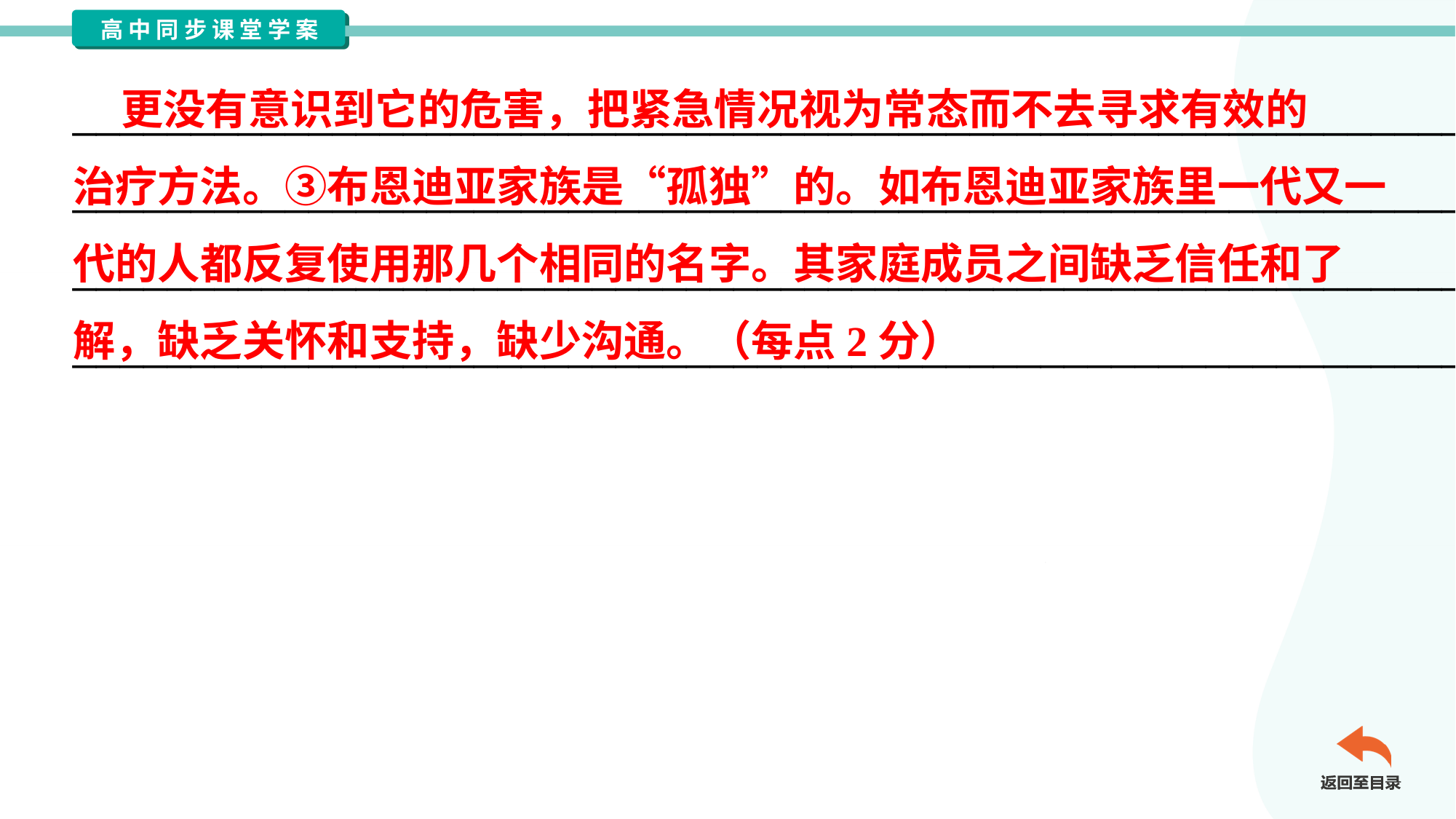

更没有意识到它的危害，把紧急情况视为常态而不去寻求有效的
治疗方法。③布恩迪亚家族是“孤独”的。如布恩迪亚家族里一代又一
代的人都反复使用那几个相同的名字。其家庭成员之间缺乏信任和了
解，缺乏关怀和支持，缺少沟通。（每点2分）
_____________________________________________________________
_____________________________________________________________
_____________________________________________________________
_____________________________________________________________